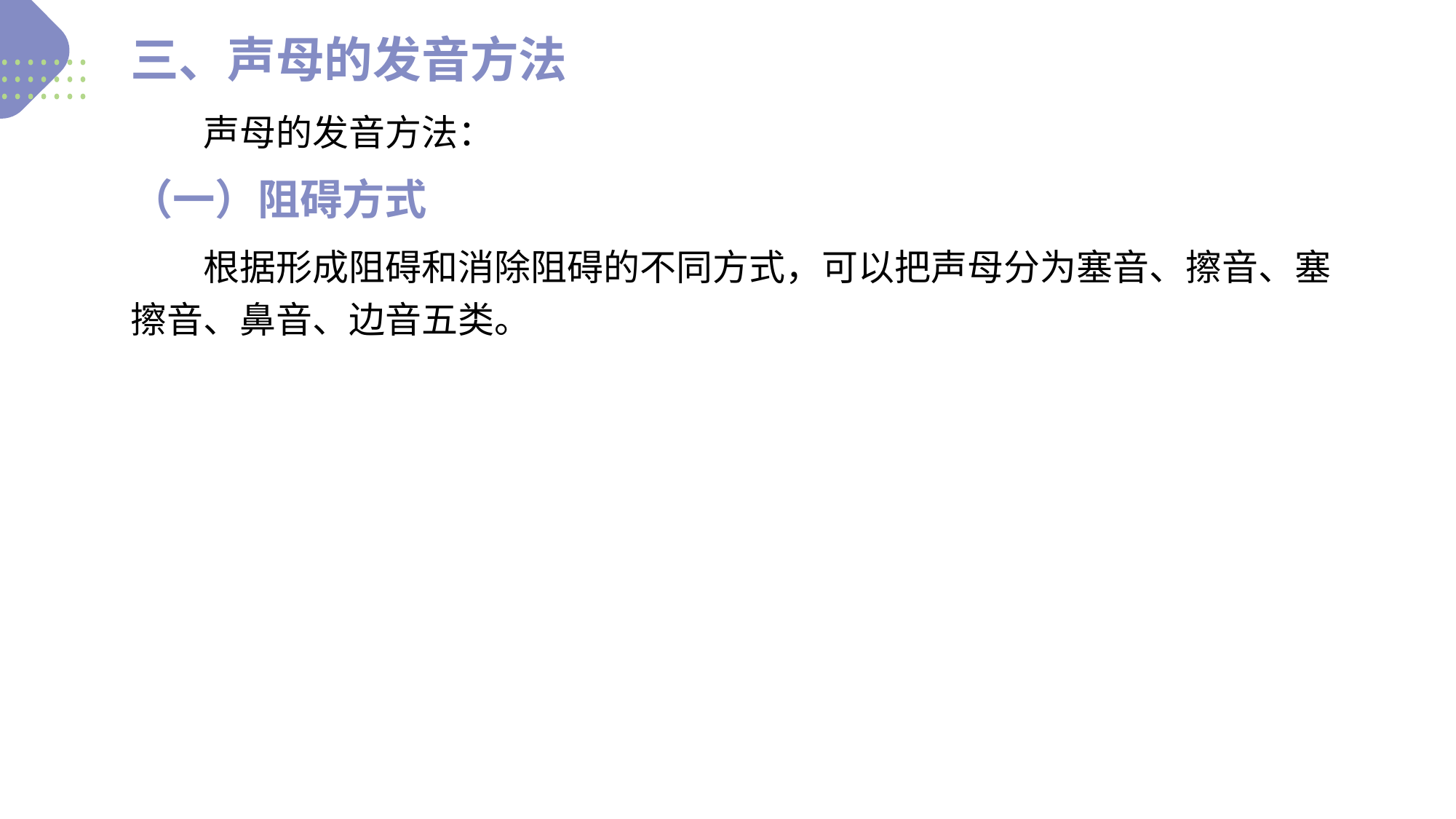

三、声母的发音方法

　　声母的发音方法：
（一）阻碍方式
　　根据形成阻碍和消除阻碍的不同方式，可以把声母分为塞音、擦音、塞擦音、鼻音、边音五类。